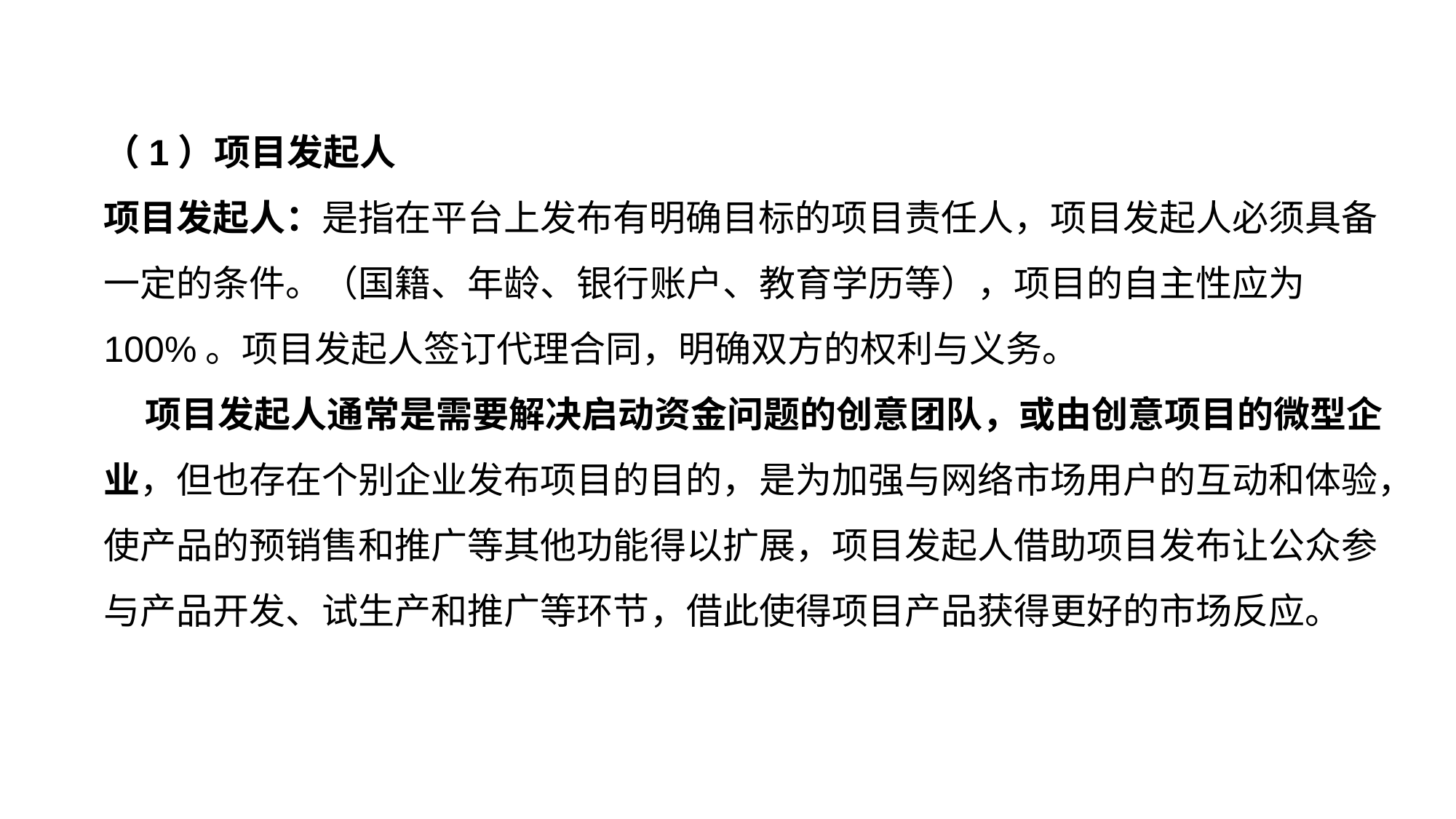

（1）项目发起人
项目发起人：是指在平台上发布有明确目标的项目责任人，项目发起人必须具备一定的条件。（国籍、年龄、银行账户、教育学历等），项目的自主性应为100%。项目发起人签订代理合同，明确双方的权利与义务。
    项目发起人通常是需要解决启动资金问题的创意团队，或由创意项目的微型企业，但也存在个别企业发布项目的目的，是为加强与网络市场用户的互动和体验，使产品的预销售和推广等其他功能得以扩展，项目发起人借助项目发布让公众参与产品开发、试生产和推广等环节，借此使得项目产品获得更好的市场反应。